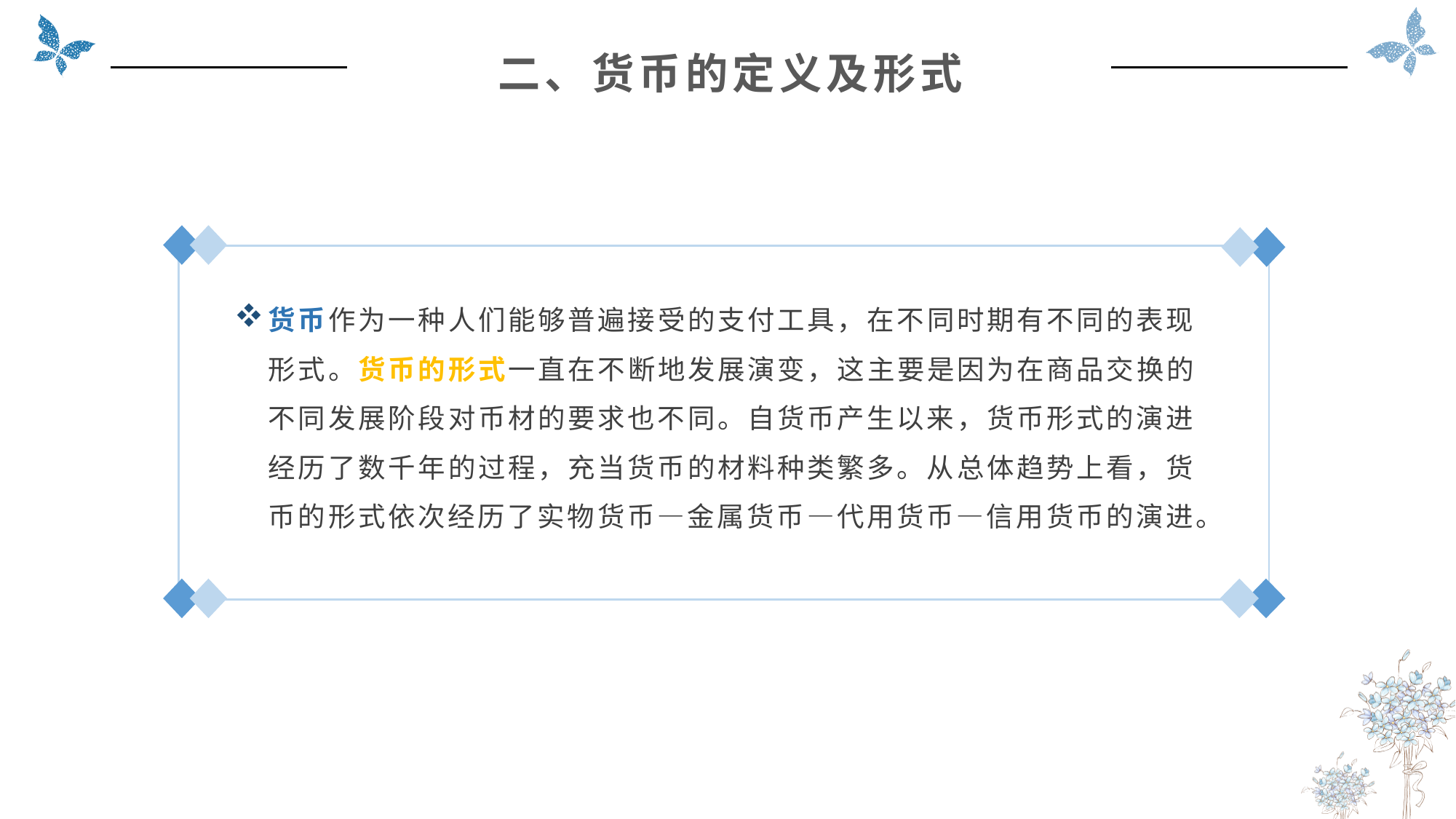

二、货币的定义及形式

货币作为一种人们能够普遍接受的支付工具，在不同时期有不同的表现形式。货币的形式一直在不断地发展演变，这主要是因为在商品交换的不同发展阶段对币材的要求也不同。自货币产生以来，货币形式的演进经历了数千年的过程，充当货币的材料种类繁多。从总体趋势上看，货币的形式依次经历了实物货币—金属货币—代用货币—信用货币的演进。